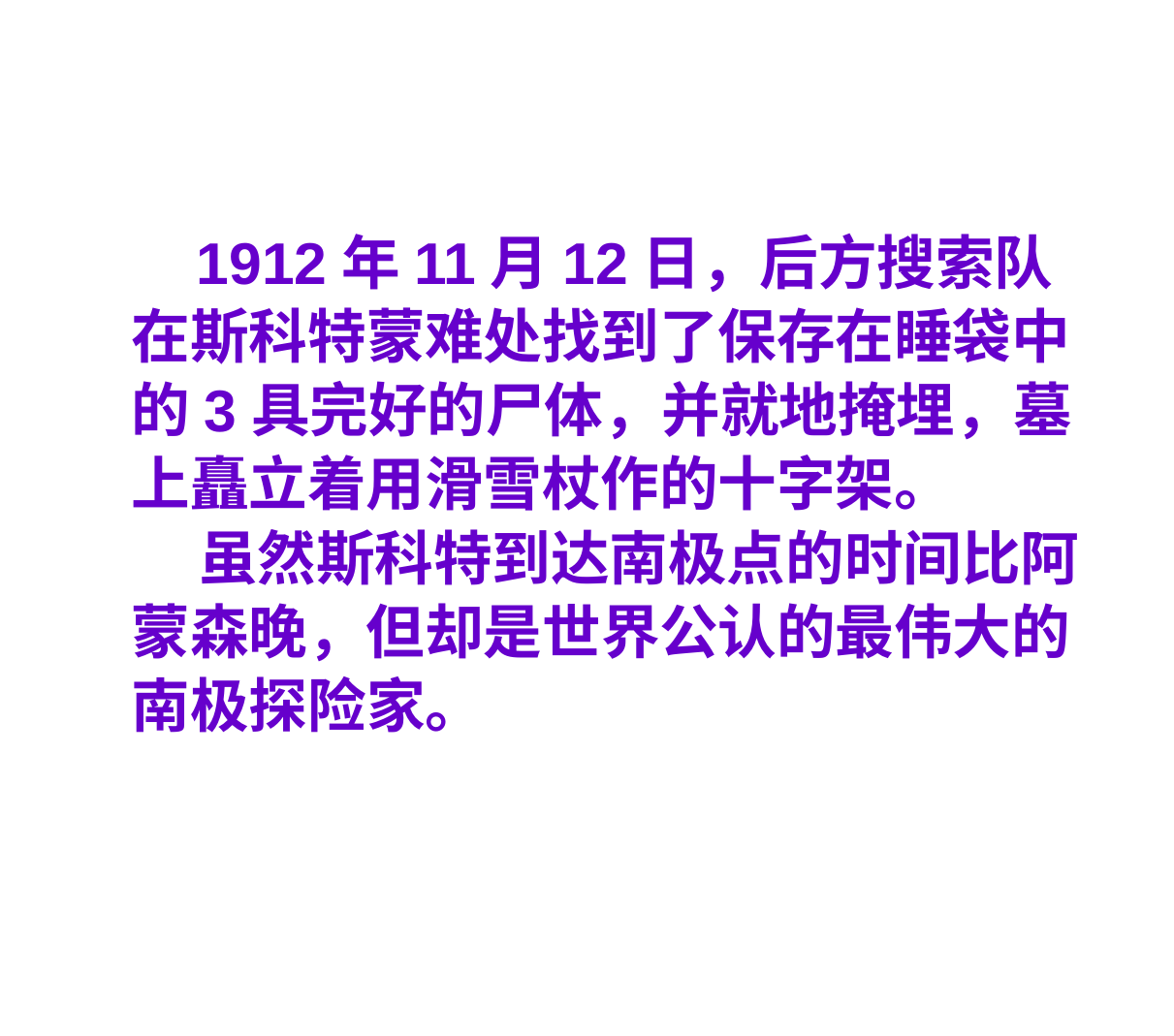

1912年11月12日，后方搜索队在斯科特蒙难处找到了保存在睡袋中的3具完好的尸体，并就地掩埋，墓上矗立着用滑雪杖作的十字架。
    虽然斯科特到达南极点的时间比阿蒙森晚，但却是世界公认的最伟大的南极探险家。